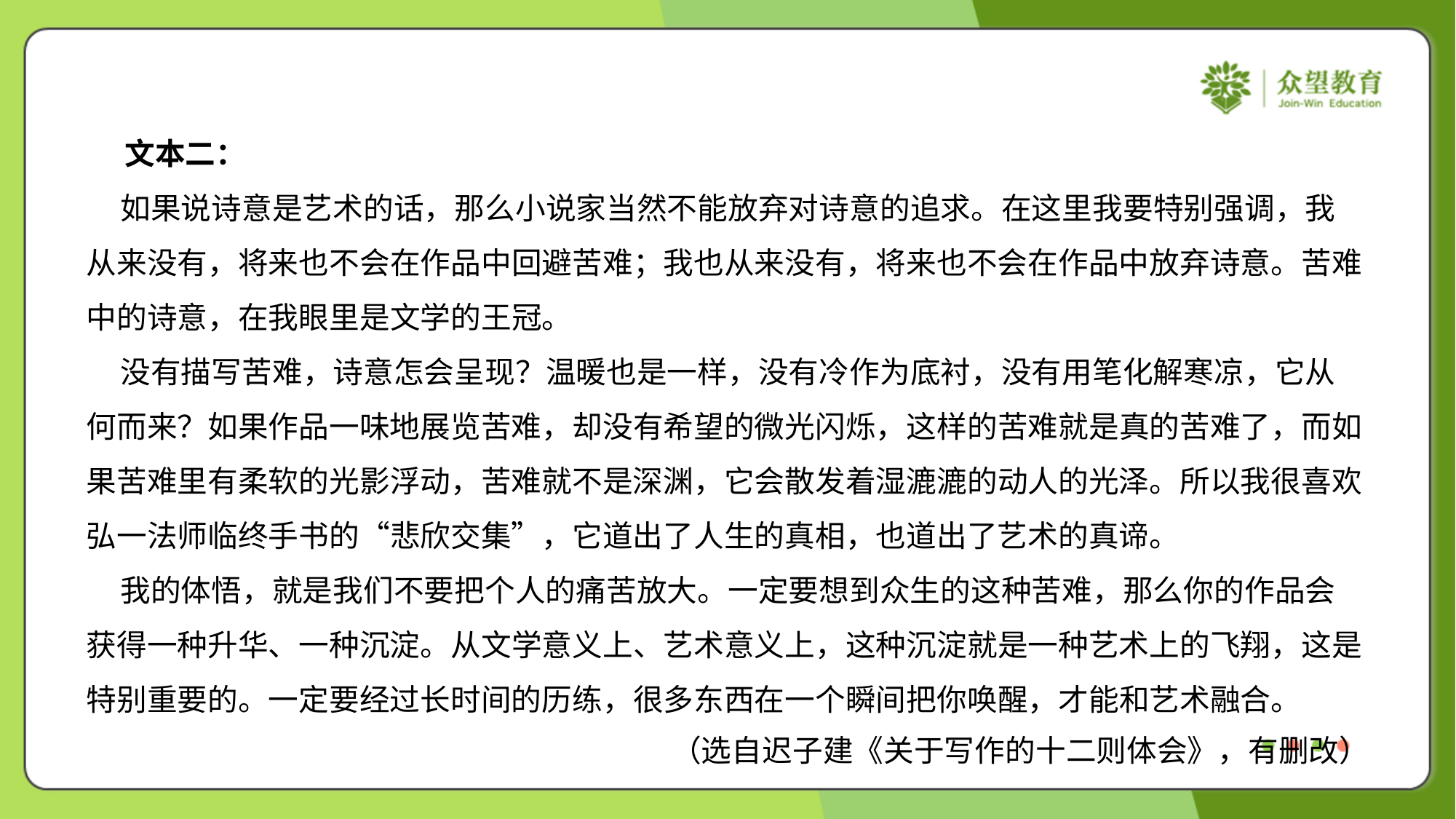

文本二：
    如果说诗意是艺术的话，那么小说家当然不能放弃对诗意的追求。在这里我要特别强调，我
从来没有，将来也不会在作品中回避苦难；我也从来没有，将来也不会在作品中放弃诗意。苦难
中的诗意，在我眼里是文学的王冠。
    没有描写苦难，诗意怎会呈现？温暖也是一样，没有冷作为底衬，没有用笔化解寒凉，它从
何而来？如果作品一味地展览苦难，却没有希望的微光闪烁，这样的苦难就是真的苦难了，而如
果苦难里有柔软的光影浮动，苦难就不是深渊，它会散发着湿漉漉的动人的光泽。所以我很喜欢
弘一法师临终手书的“悲欣交集”，它道出了人生的真相，也道出了艺术的真谛。
    我的体悟，就是我们不要把个人的痛苦放大。一定要想到众生的这种苦难，那么你的作品会
获得一种升华、一种沉淀。从文学意义上、艺术意义上，这种沉淀就是一种艺术上的飞翔，这是
特别重要的。一定要经过长时间的历练，很多东西在一个瞬间把你唤醒，才能和艺术融合。
（选自迟子建《关于写作的十二则体会》，有删改）